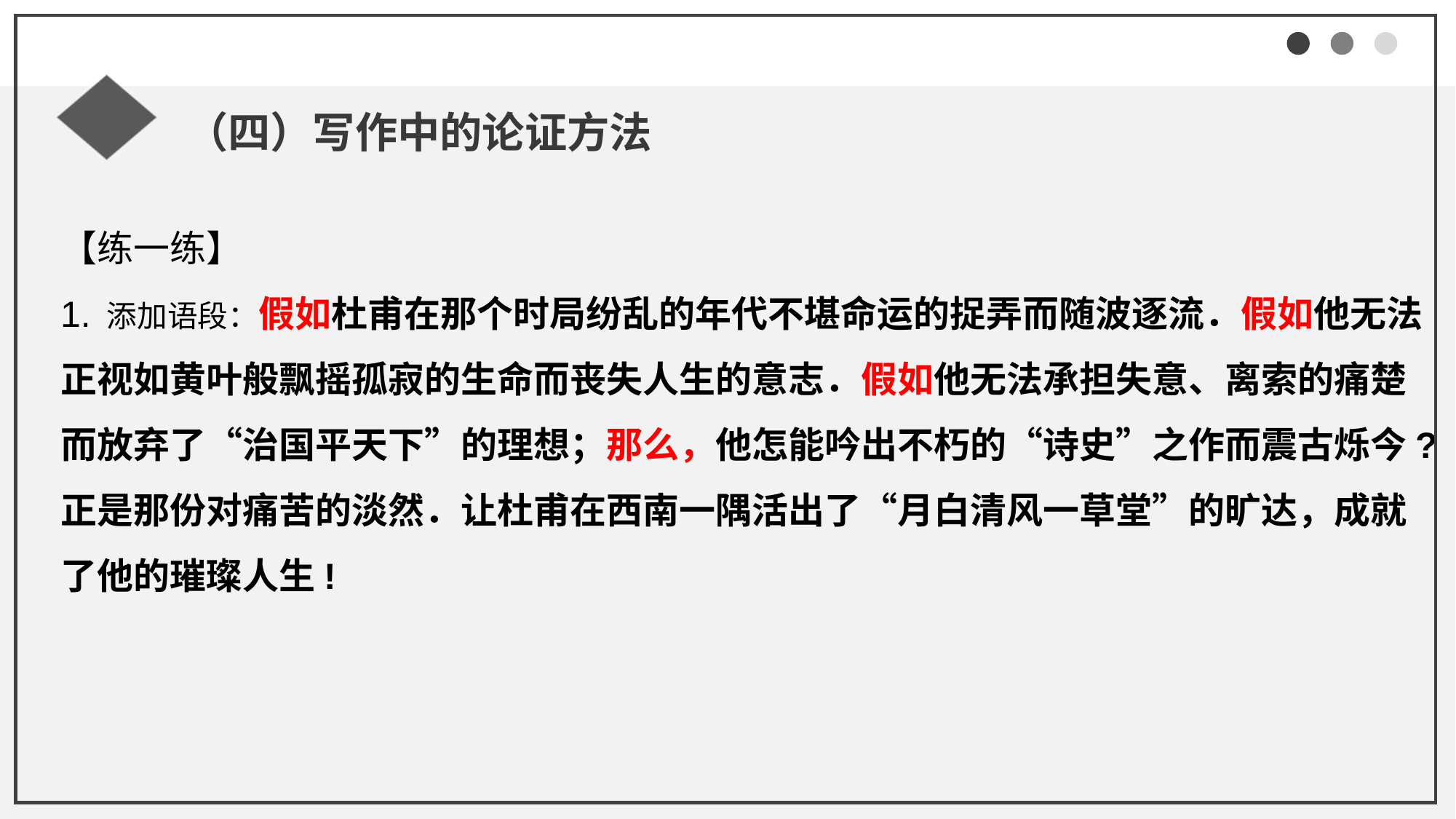

（四）写作中的论证方法
【练一练】
1. 添加语段：假如杜甫在那个时局纷乱的年代不堪命运的捉弄而随波逐流．假如他无法正视如黄叶般飘摇孤寂的生命而丧失人生的意志．假如他无法承担失意、离索的痛楚而放弃了“治国平天下”的理想；那么，他怎能吟出不朽的“诗史”之作而震古烁今?正是那份对痛苦的淡然．让杜甫在西南一隅活出了“月白清风一草堂”的旷达，成就了他的璀璨人生!